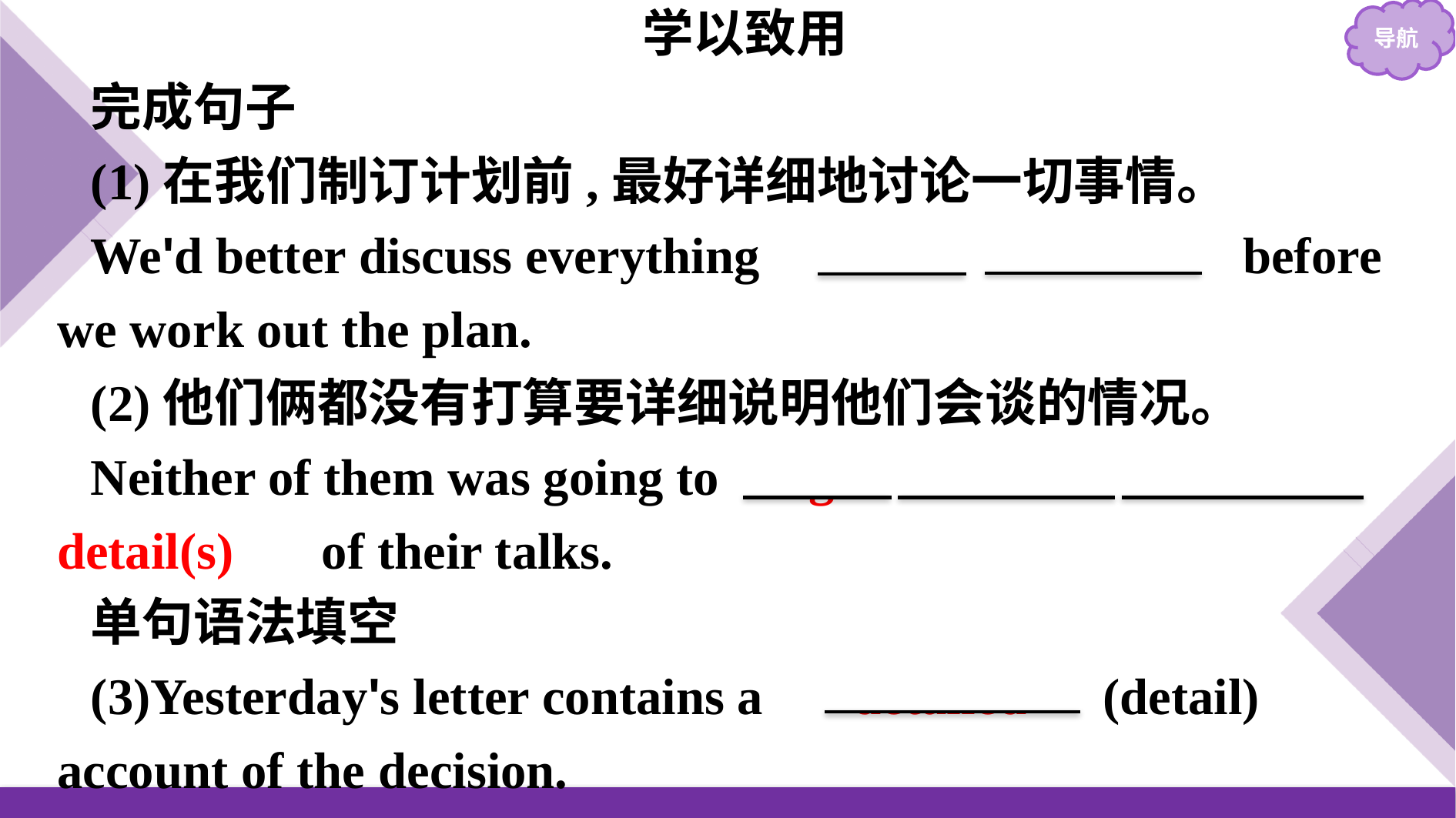

学以致用
完成句子
(1)在我们制订计划前,最好详细地讨论一切事情。
We'd better discuss everything 　in　 　detail　 before we work out the plan.
(2)他们俩都没有打算要详细说明他们会谈的情况。
Neither of them was going to 　go　 　into　 　detail(s)　 of their talks.

单句语法填空
(3)Yesterday's letter contains a 　detailed　(detail) account of the decision.